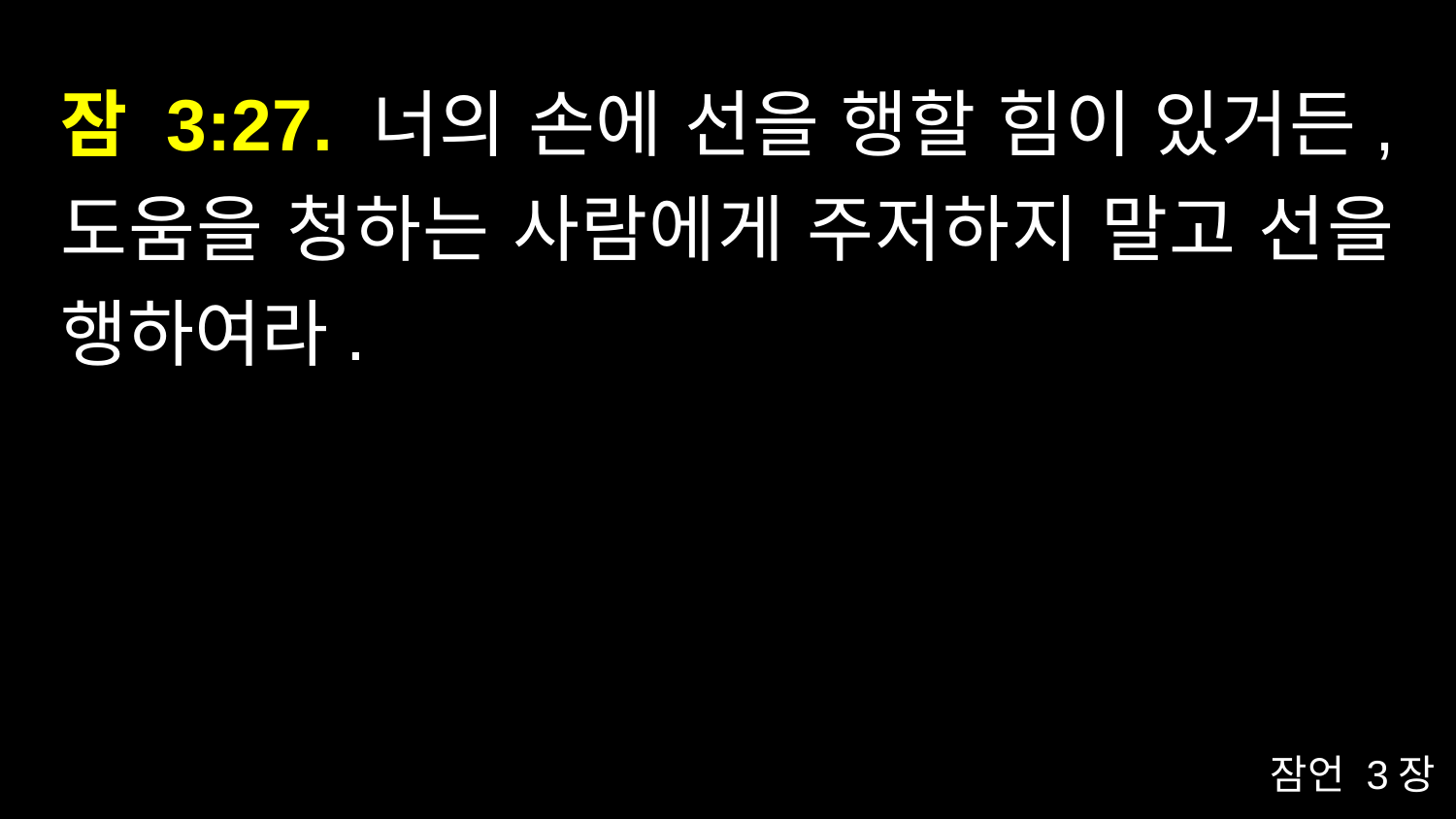

# 잠 3:27. 너의 손에 선을 행할 힘이 있거든, 도움을 청하는 사람에게 주저하지 말고 선을 행하여라.
잠언 3장